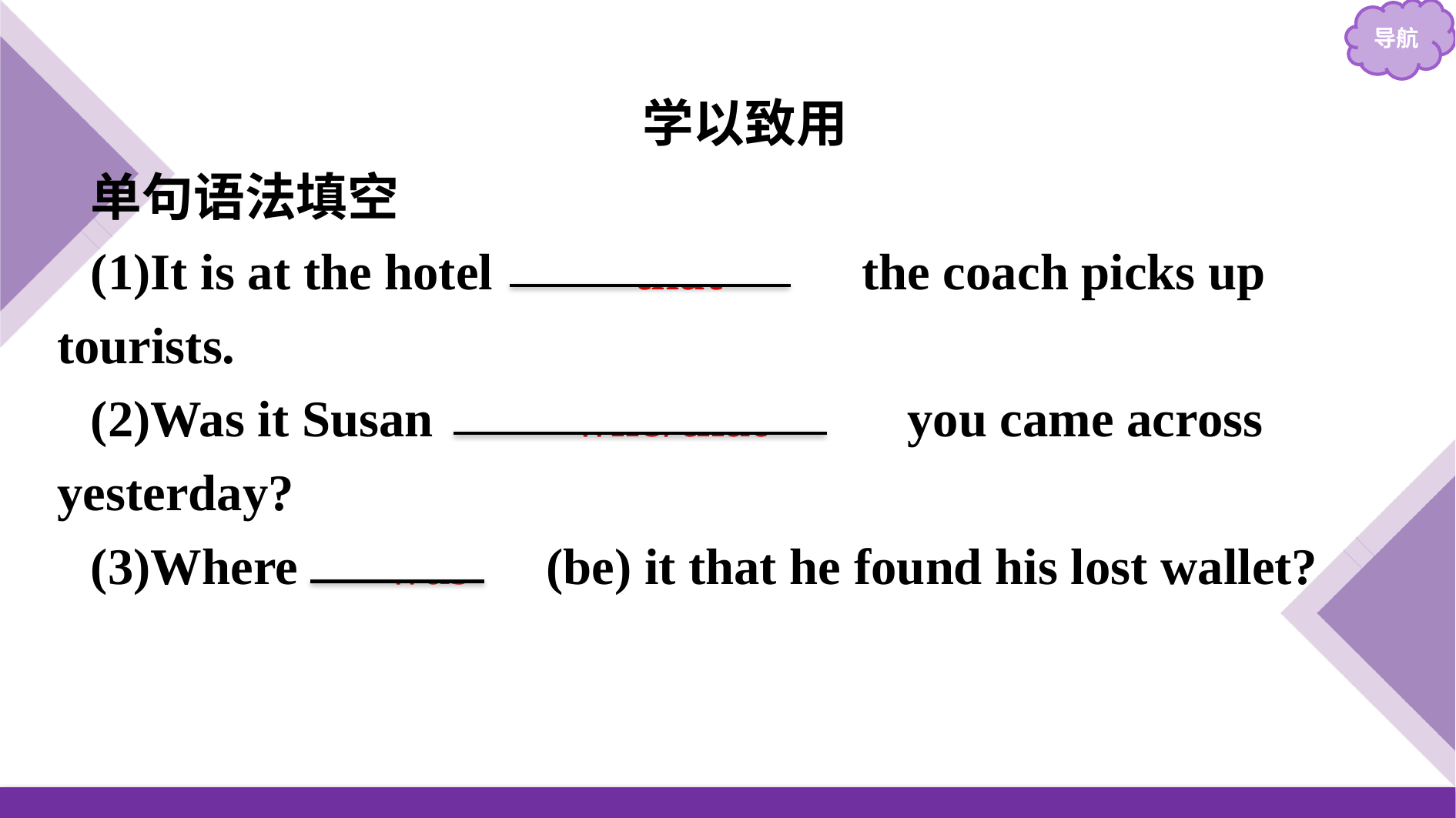

学以致用
单句语法填空
(1)It is at the hotel 　　that　　 the coach picks up tourists.
(2)Was it Susan 　　who/that　　 you came across yesterday?
(3)Where 　was　(be) it that he found his lost wallet?